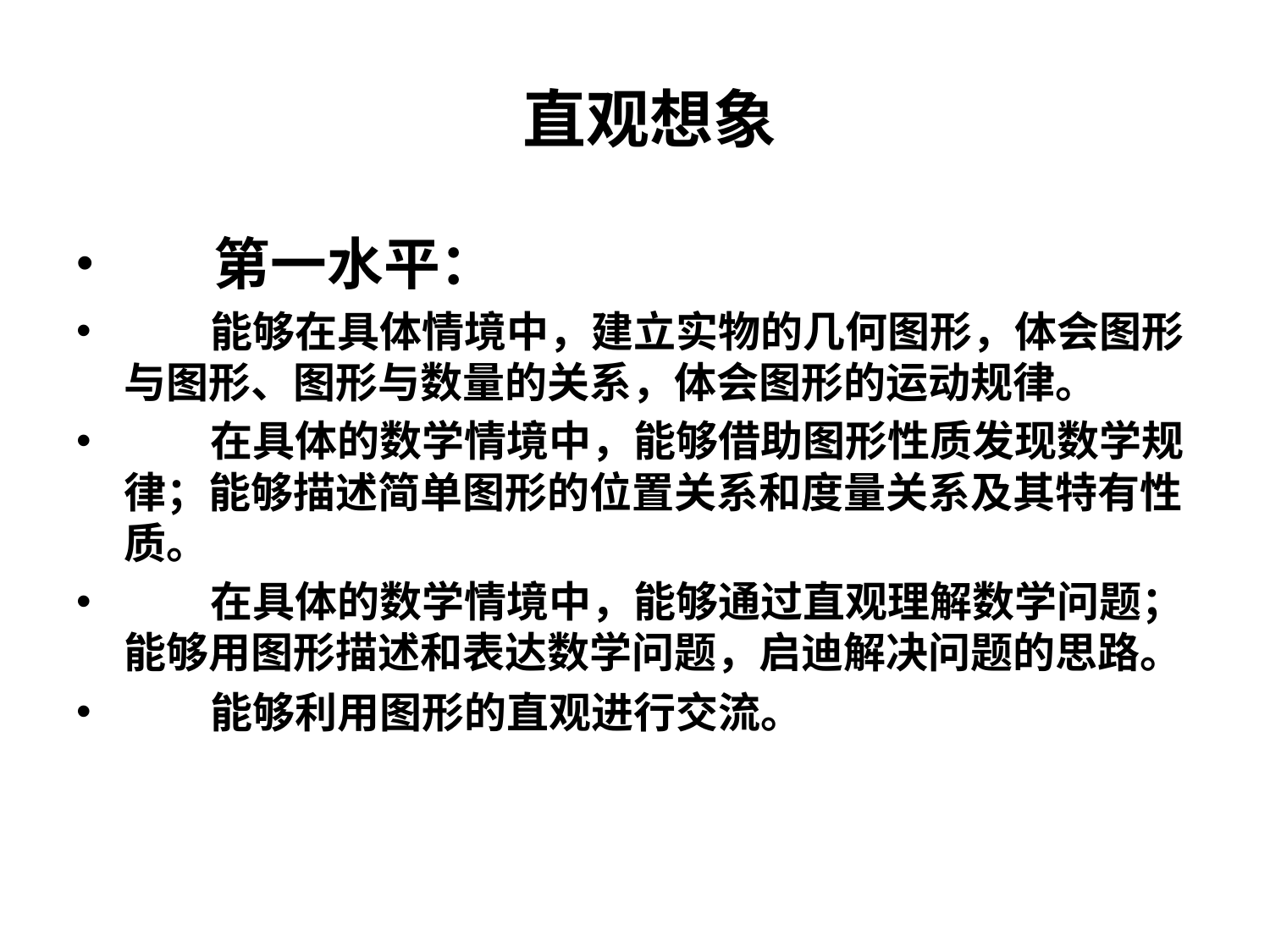

# 直观想象
       第一水平：
        能够在具体情境中，建立实物的几何图形，体会图形与图形、图形与数量的关系，体会图形的运动规律。
        在具体的数学情境中，能够借助图形性质发现数学规律；能够描述简单图形的位置关系和度量关系及其特有性质。
        在具体的数学情境中，能够通过直观理解数学问题；能够用图形描述和表达数学问题，启迪解决问题的思路。
        能够利用图形的直观进行交流。